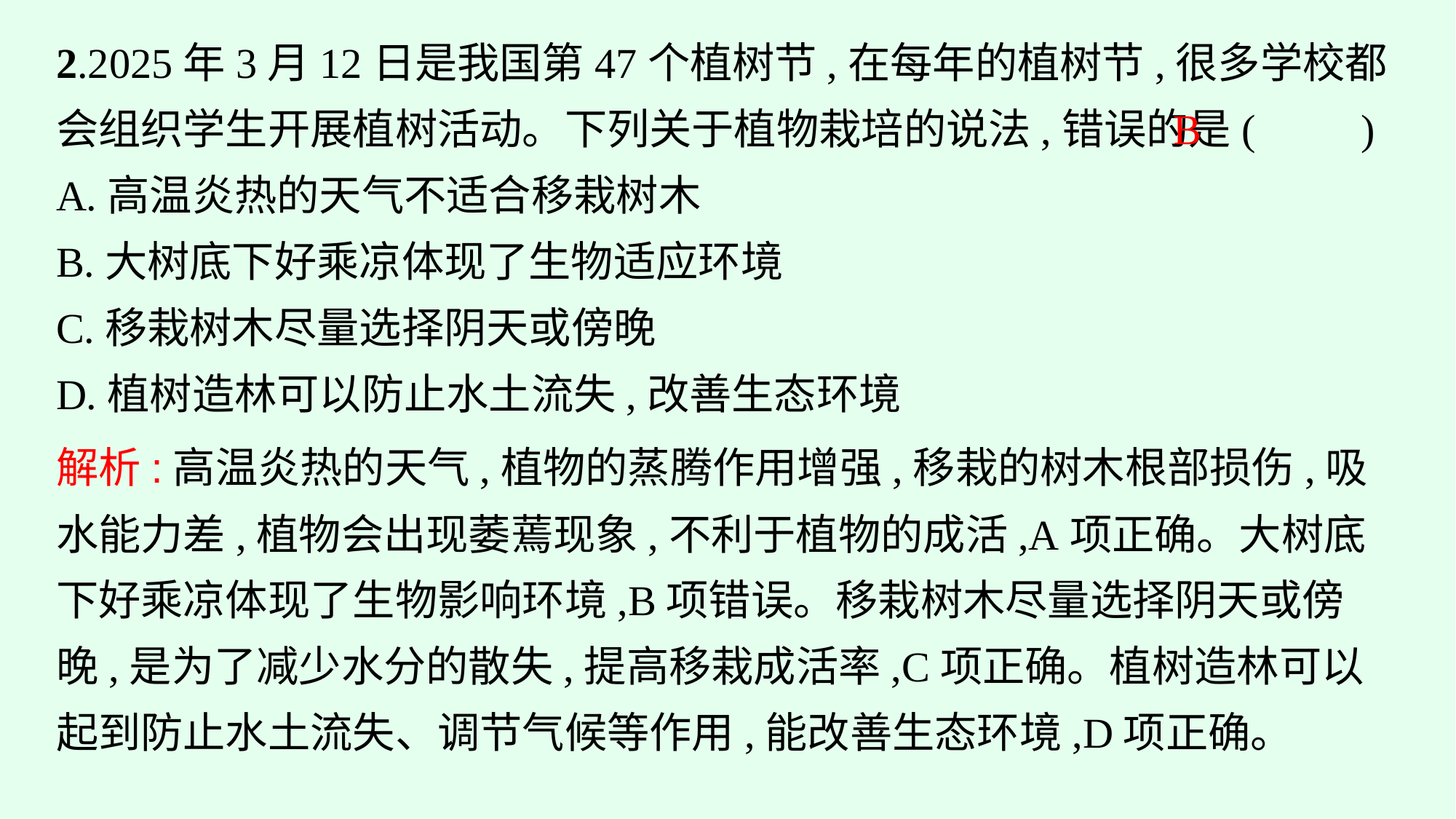

2.2025年3月12日是我国第47个植树节,在每年的植树节,很多学校都会组织学生开展植树活动。下列关于植物栽培的说法,错误的是(　　)
A.高温炎热的天气不适合移栽树木
B.大树底下好乘凉体现了生物适应环境
C.移栽树木尽量选择阴天或傍晚
D.植树造林可以防止水土流失,改善生态环境
B
解析:高温炎热的天气,植物的蒸腾作用增强,移栽的树木根部损伤,吸水能力差,植物会出现萎蔫现象,不利于植物的成活,A项正确。大树底下好乘凉体现了生物影响环境,B项错误。移栽树木尽量选择阴天或傍晚,是为了减少水分的散失,提高移栽成活率,C项正确。植树造林可以起到防止水土流失、调节气候等作用,能改善生态环境,D项正确。